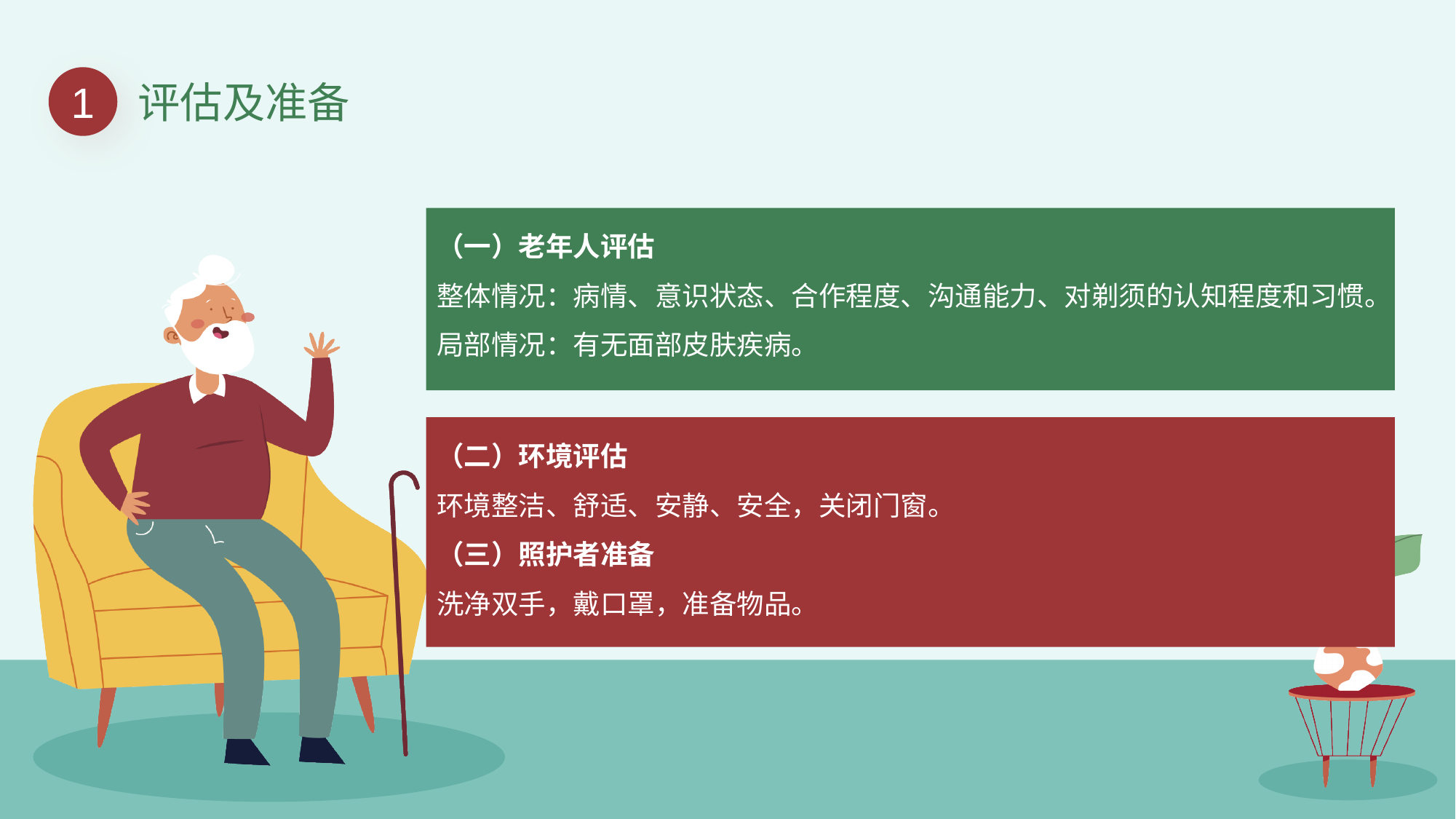

1
评估及准备
（一）老年人评估
整体情况：病情、意识状态、合作程度、沟通能力、对剃须的认知程度和习惯。
局部情况：有无面部皮肤疾病。
（二）环境评估
环境整洁、舒适、安静、安全，关闭门窗。
（三）照护者准备
洗净双手，戴口罩，准备物品。